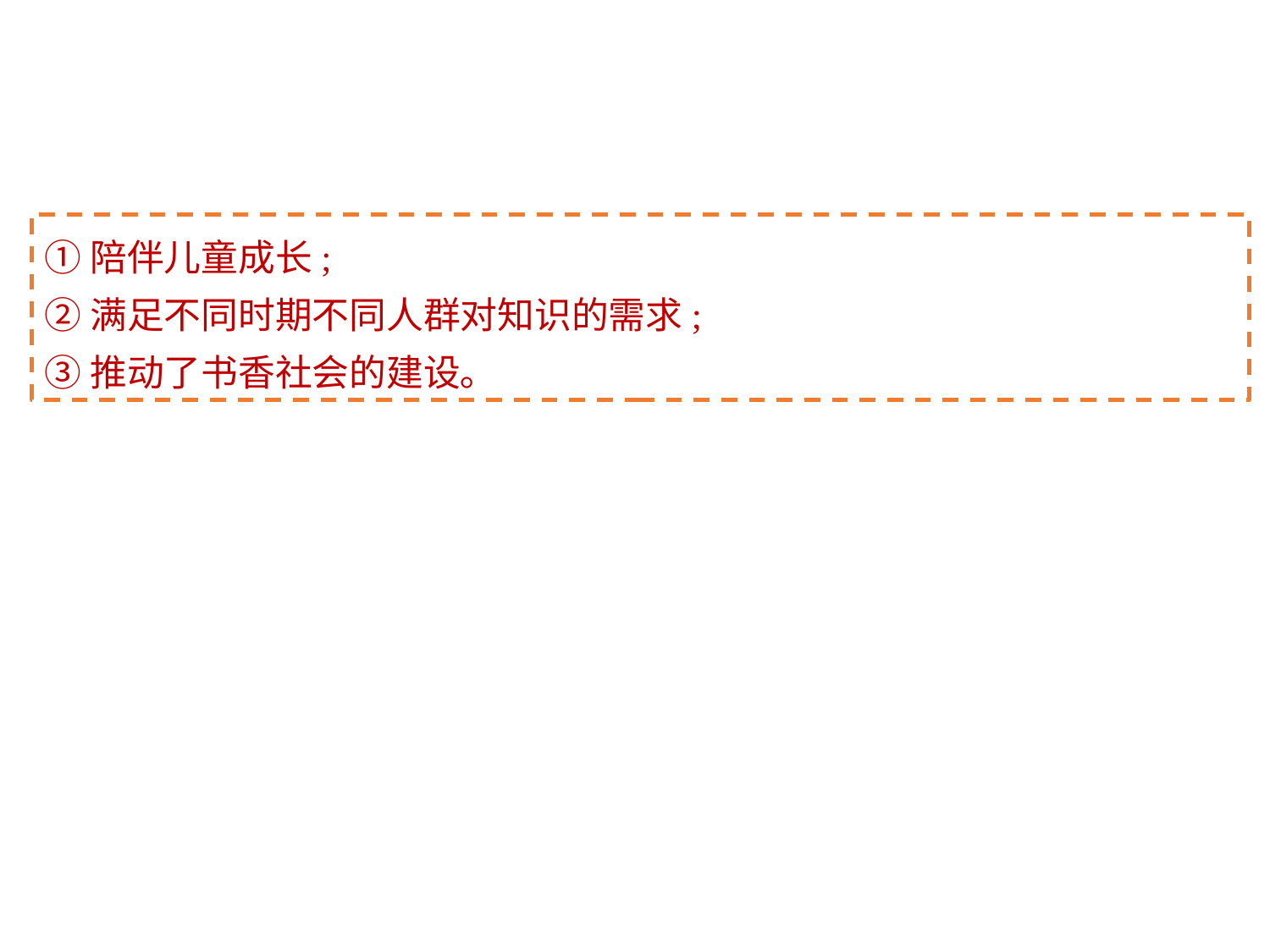

①陪伴儿童成长;
②满足不同时期不同人群对知识的需求;
③推动了书香社会的建设｡